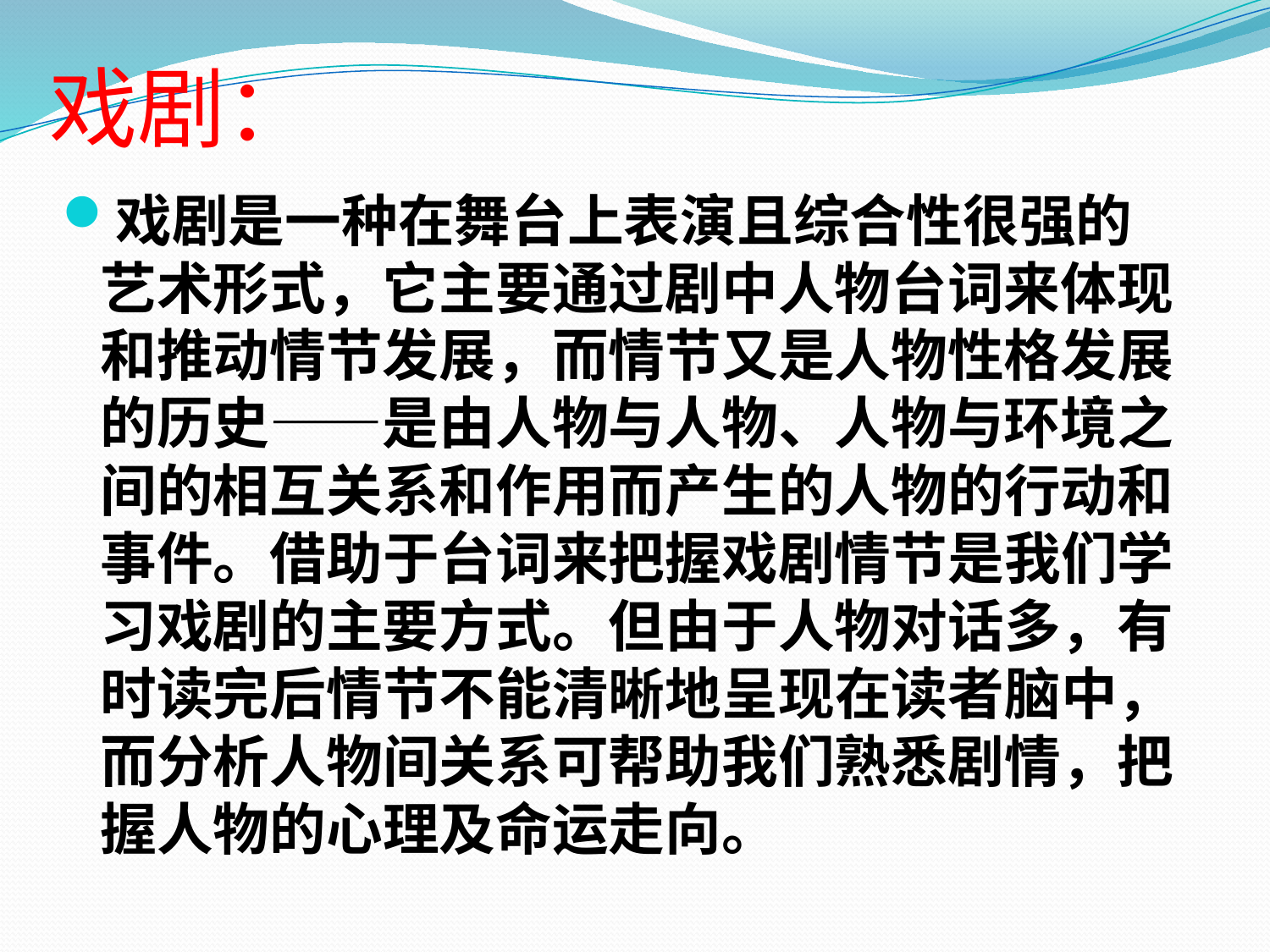

# 戏剧：
戏剧是一种在舞台上表演且综合性很强的艺术形式，它主要通过剧中人物台词来体现和推动情节发展，而情节又是人物性格发展的历史——是由人物与人物、人物与环境之间的相互关系和作用而产生的人物的行动和事件。借助于台词来把握戏剧情节是我们学习戏剧的主要方式。但由于人物对话多，有时读完后情节不能清晰地呈现在读者脑中，而分析人物间关系可帮助我们熟悉剧情，把握人物的心理及命运走向。